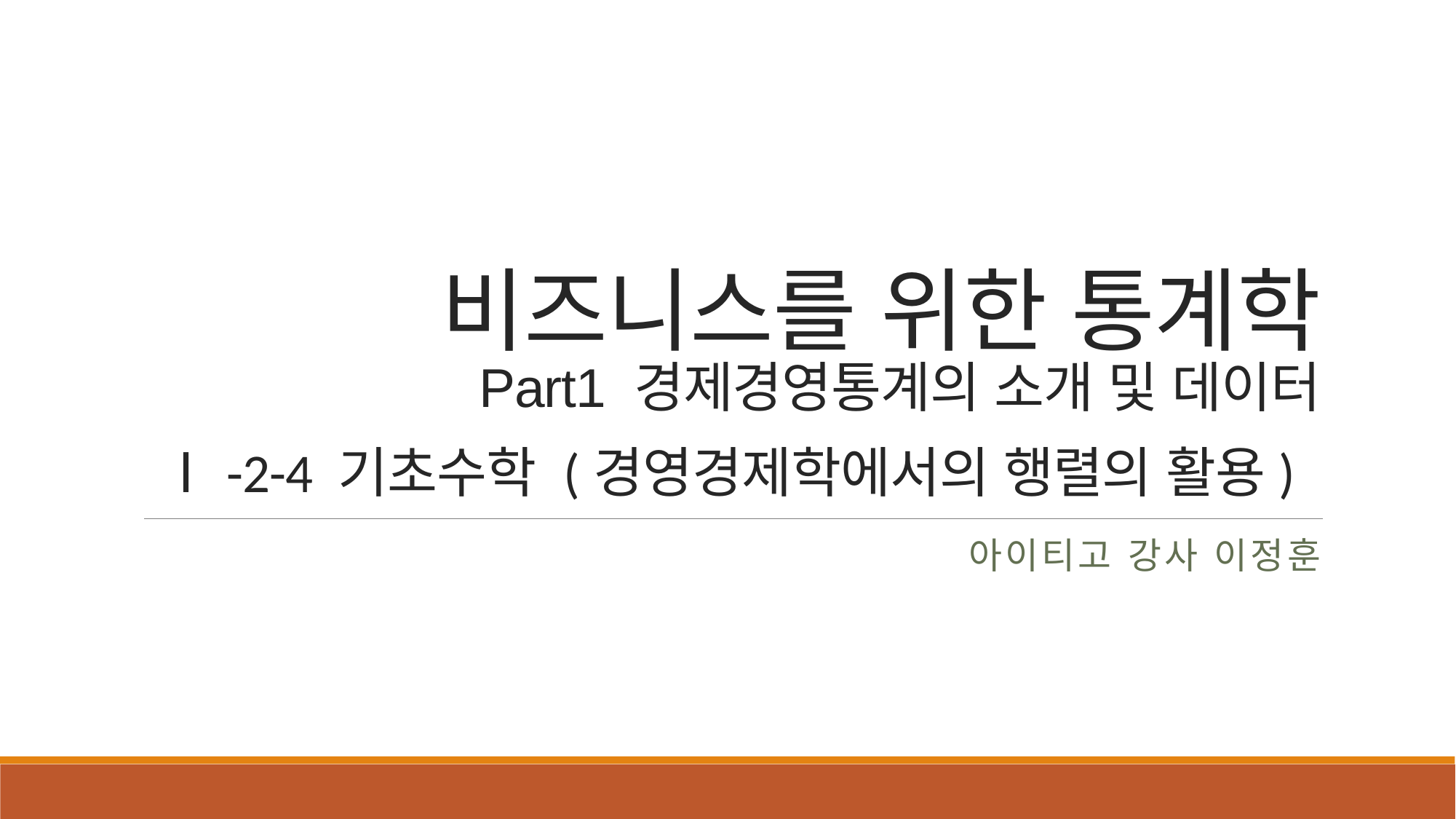

# 비즈니스를 위한 통계학 Part1 경제경영통계의 소개 및 데이터 Ⅰ-2-4 기초수학 (경영경제학에서의 행렬의 활용)
아이티고 강사 이정훈